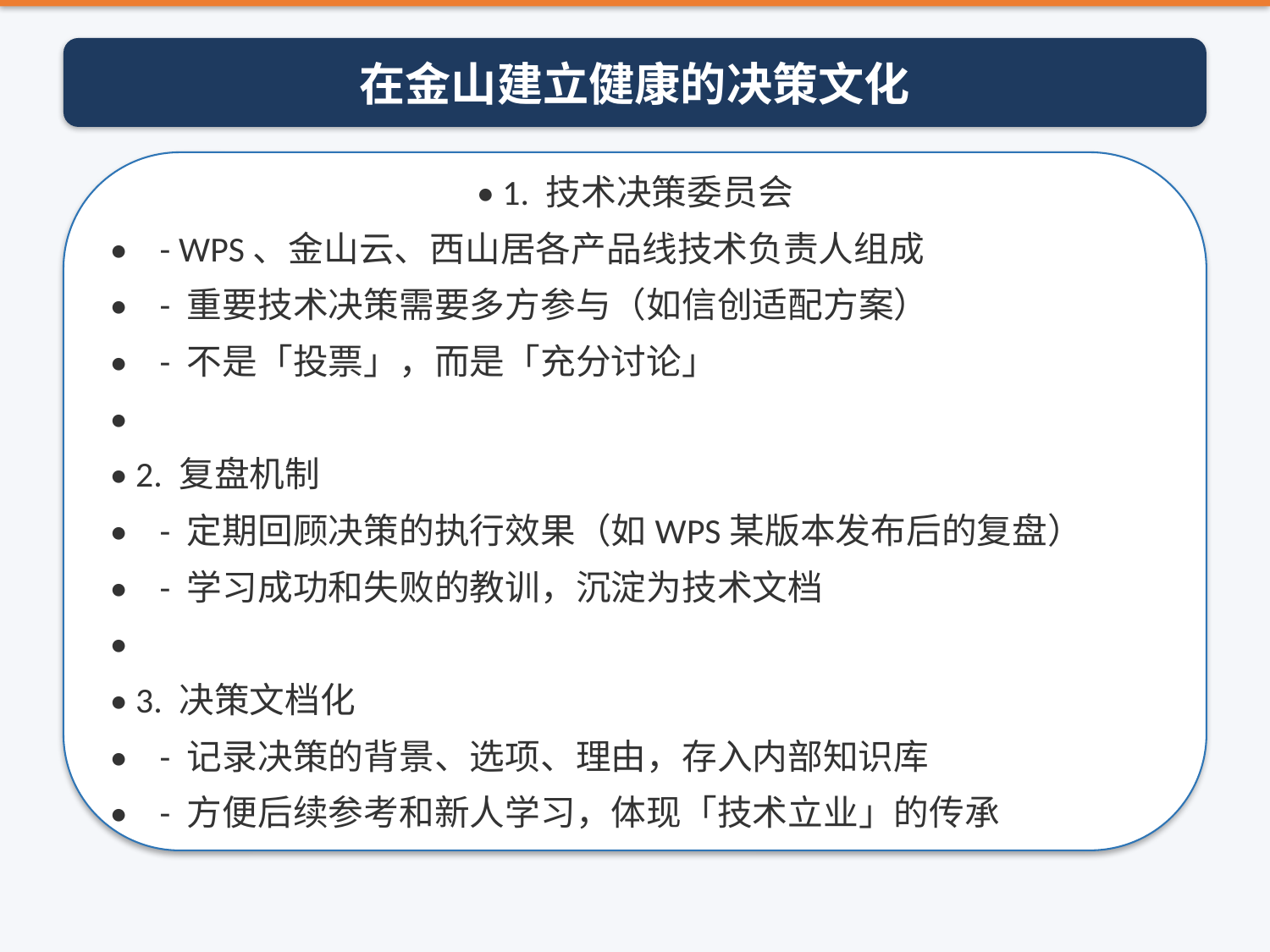

在金山建立健康的决策文化
• 1. 技术决策委员会
•    - WPS、金山云、西山居各产品线技术负责人组成
•    - 重要技术决策需要多方参与（如信创适配方案）
•    - 不是「投票」，而是「充分讨论」
•
• 2. 复盘机制
•    - 定期回顾决策的执行效果（如WPS某版本发布后的复盘）
•    - 学习成功和失败的教训，沉淀为技术文档
•
• 3. 决策文档化
•    - 记录决策的背景、选项、理由，存入内部知识库
•    - 方便后续参考和新人学习，体现「技术立业」的传承